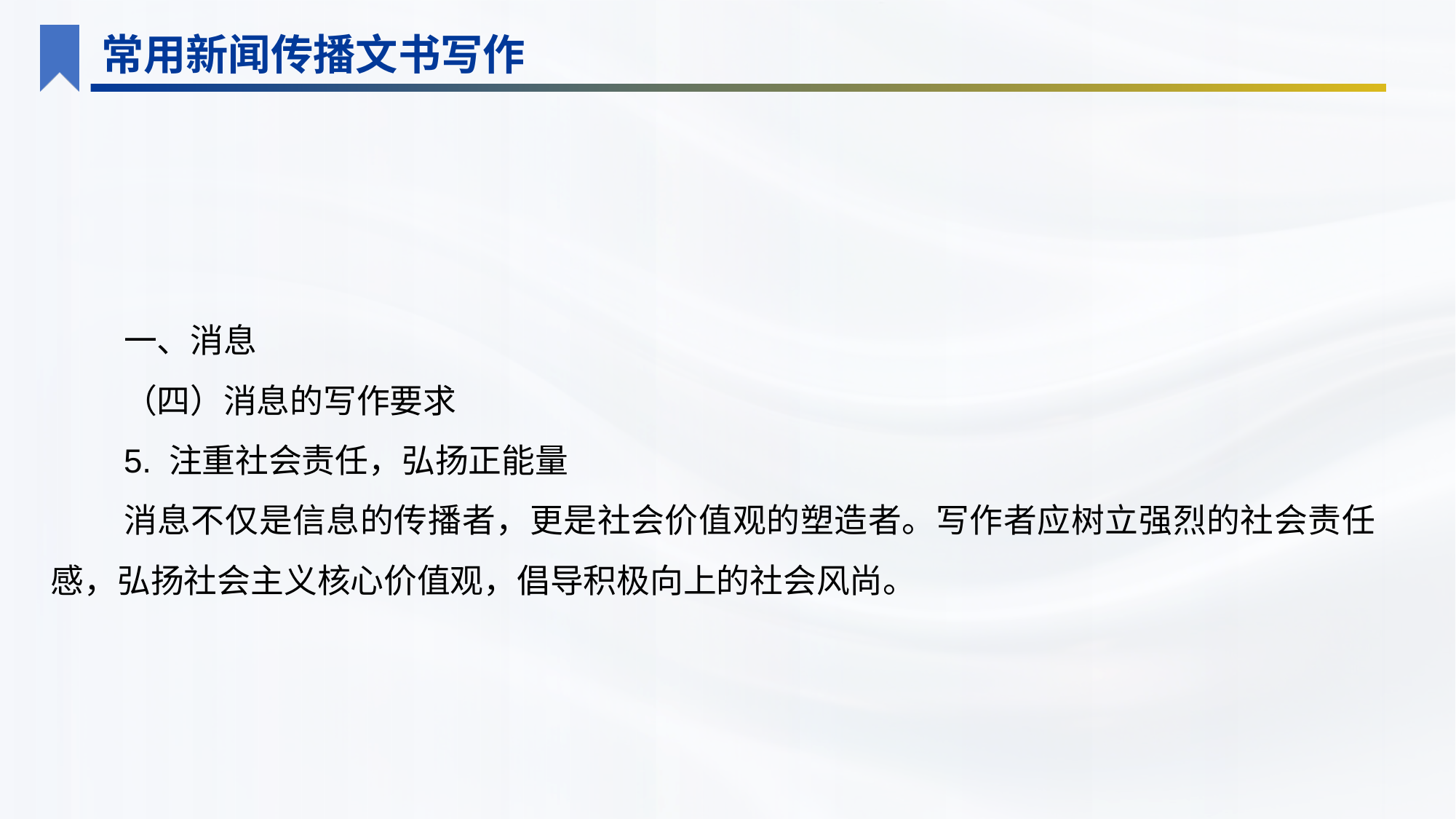

常用新闻传播文书写作
一、消息
（四）消息的写作要求
5. 注重社会责任，弘扬正能量
消息不仅是信息的传播者，更是社会价值观的塑造者。写作者应树立强烈的社会责任感，弘扬社会主义核心价值观，倡导积极向上的社会风尚。